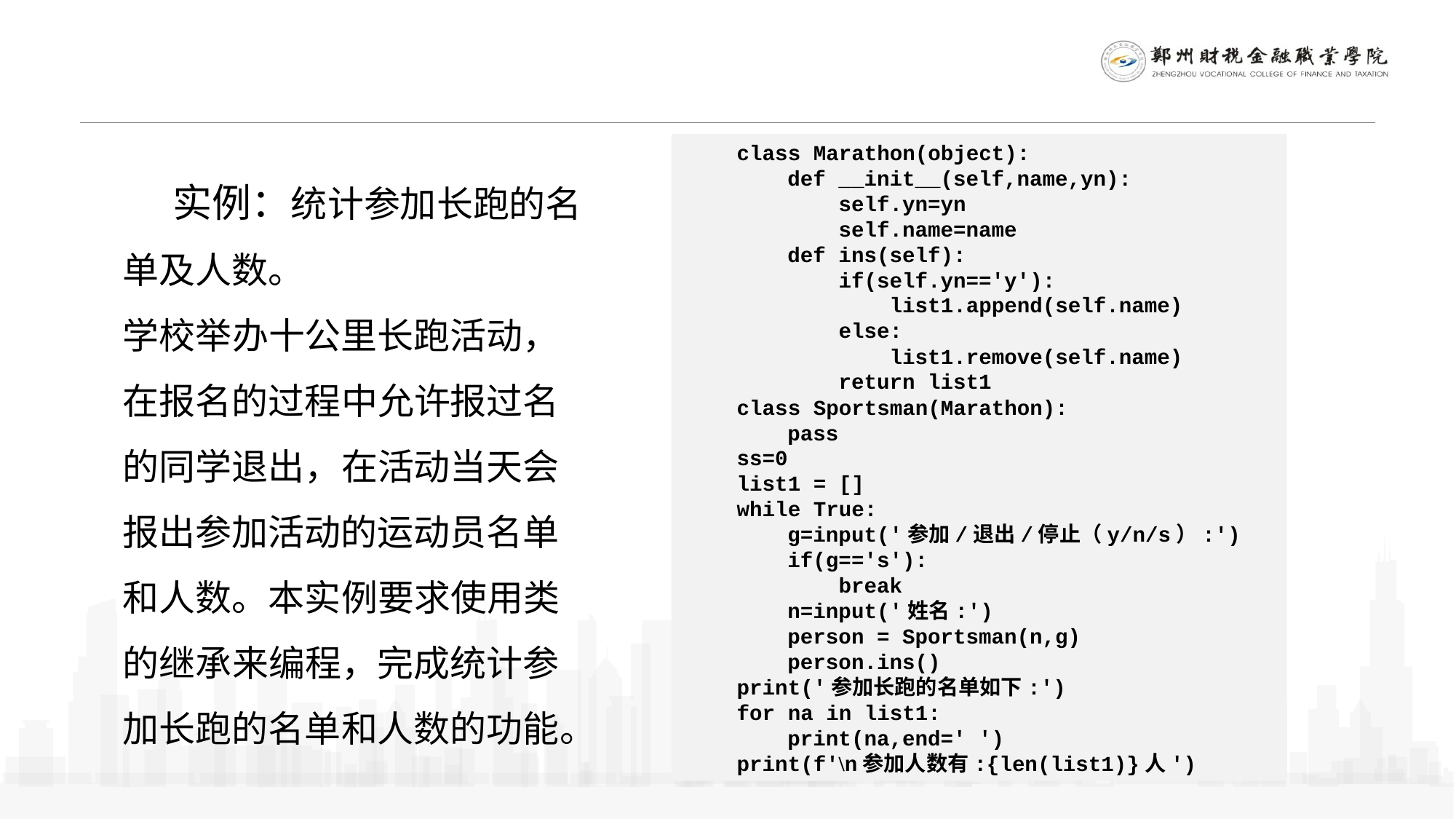

class Marathon(object):
    def __init__(self,name,yn):
        self.yn=yn
        self.name=name
    def ins(self):
        if(self.yn=='y'):
            list1.append(self.name)
        else:
            list1.remove(self.name)
        return list1
class Sportsman(Marathon):
    pass
ss=0
list1 = []
while True:
    g=input('参加/退出/停止（y/n/s）:')
    if(g=='s'):
        break
    n=input('姓名:')
    person = Sportsman(n,g)
    person.ins()
print('参加长跑的名单如下:')
for na in list1:
    print(na,end=' ')
print(f'\n参加人数有:{len(list1)}人')
     实例：统计参加长跑的名单及人数。
学校举办十公里长跑活动，在报名的过程中允许报过名的同学退出，在活动当天会报出参加活动的运动员名单和人数。本实例要求使用类的继承来编程，完成统计参加长跑的名单和人数的功能。